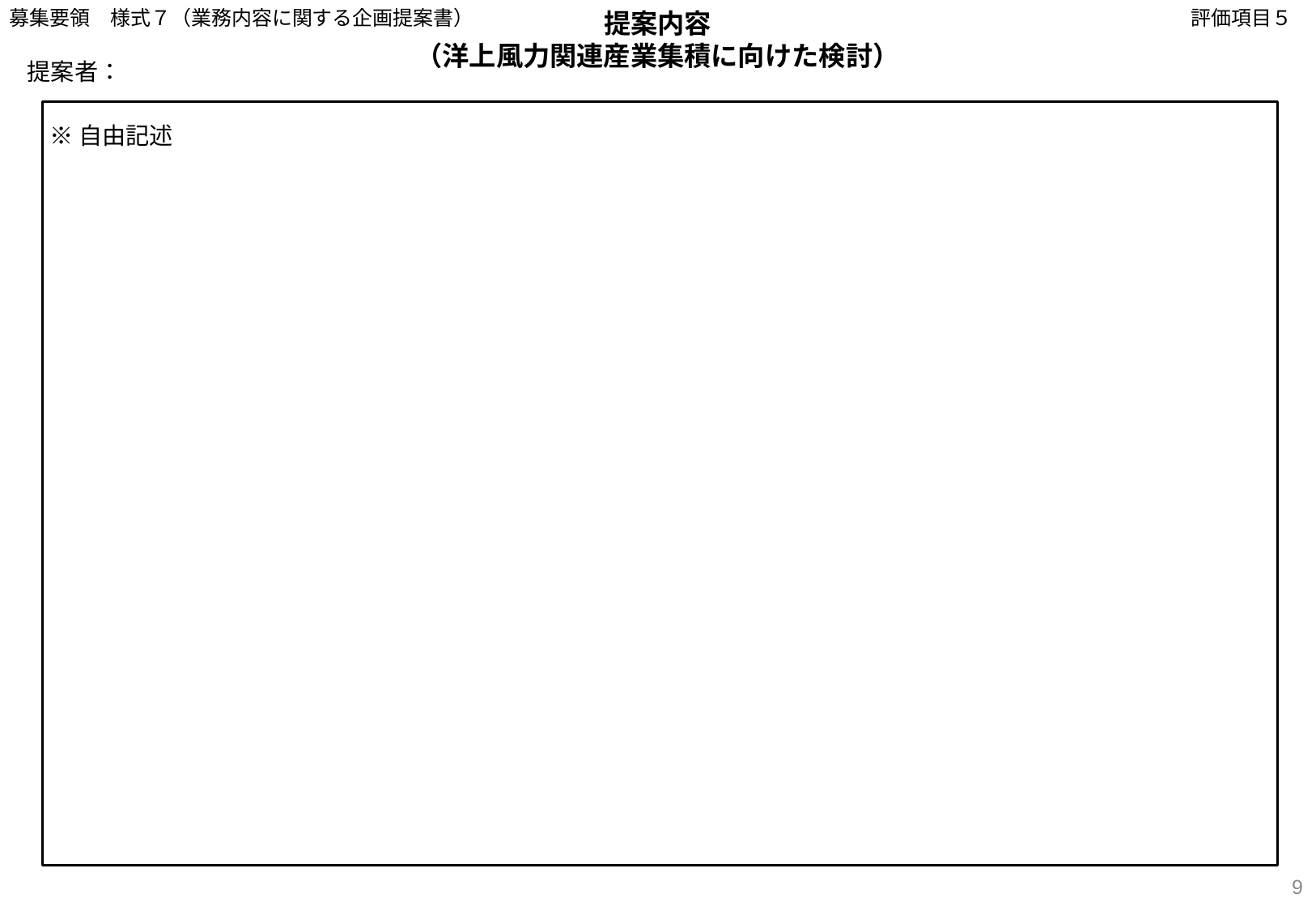

募集要領　様式７（業務内容に関する企画提案書）
評価項目５
提案内容
（洋上風力関連産業集積に向けた検討）
提案者：

※自由記述
9